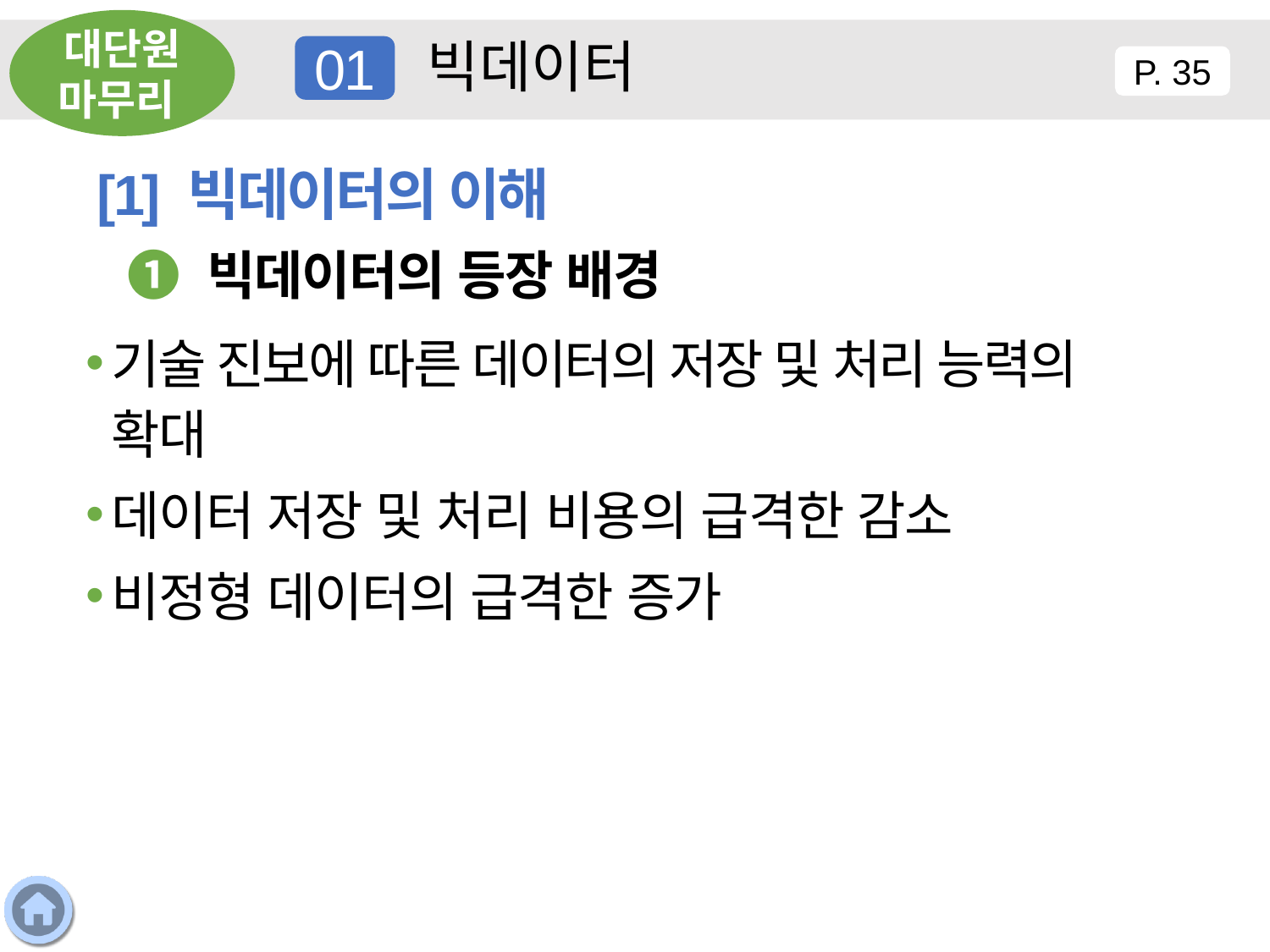

대단원 마무리

빅데이터
01
P. 35
[1] 빅데이터의 이해
❶ 빅데이터의 등장 배경
기술 진보에 따른 데이터의 저장 및 처리 능력의 확대
데이터 저장 및 처리 비용의 급격한 감소
비정형 데이터의 급격한 증가